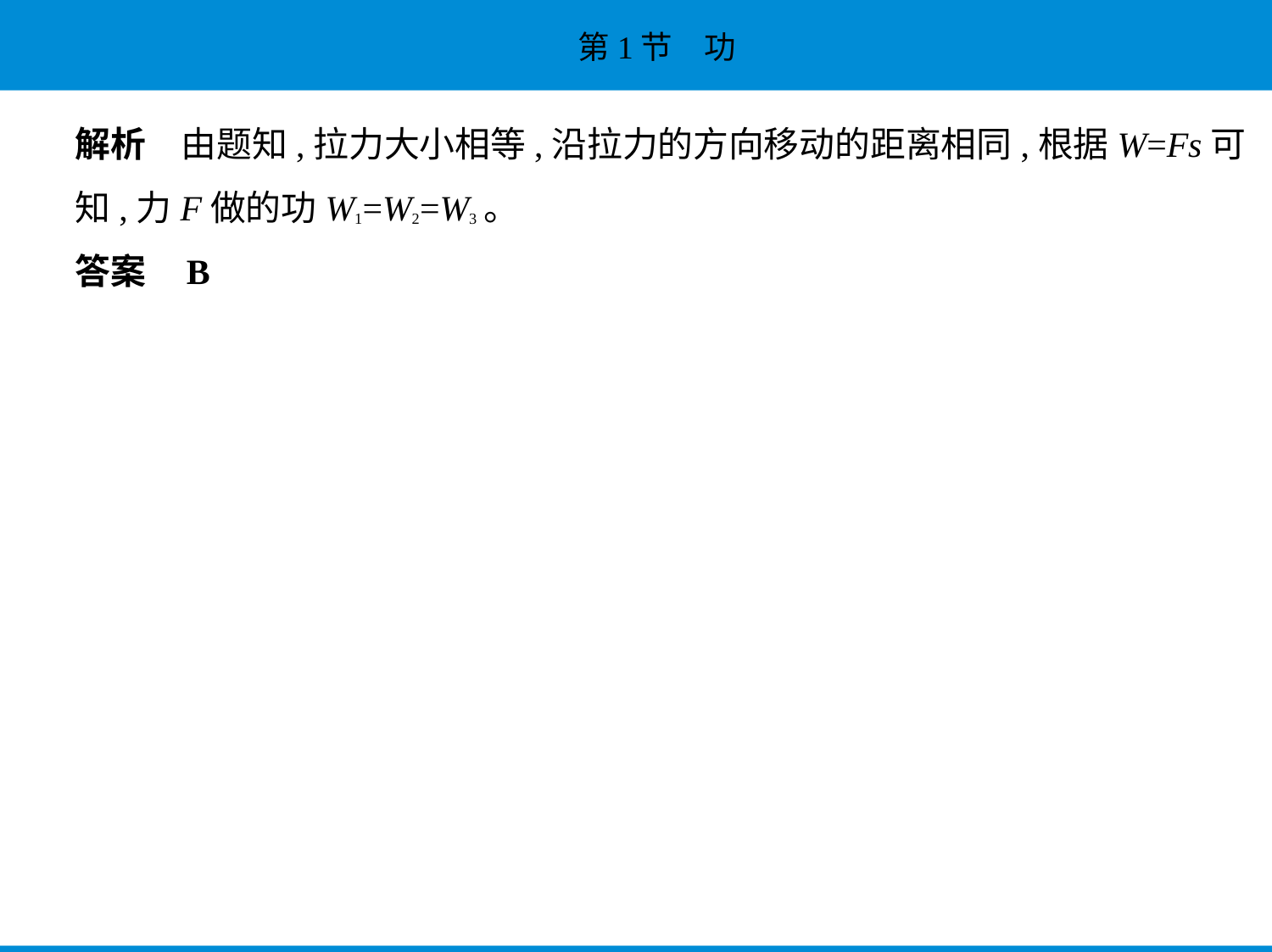

解析　由题知,拉力大小相等,沿拉力的方向移动的距离相同,根据W=Fs可
知,力F做的功W1=W2=W3。
答案    B